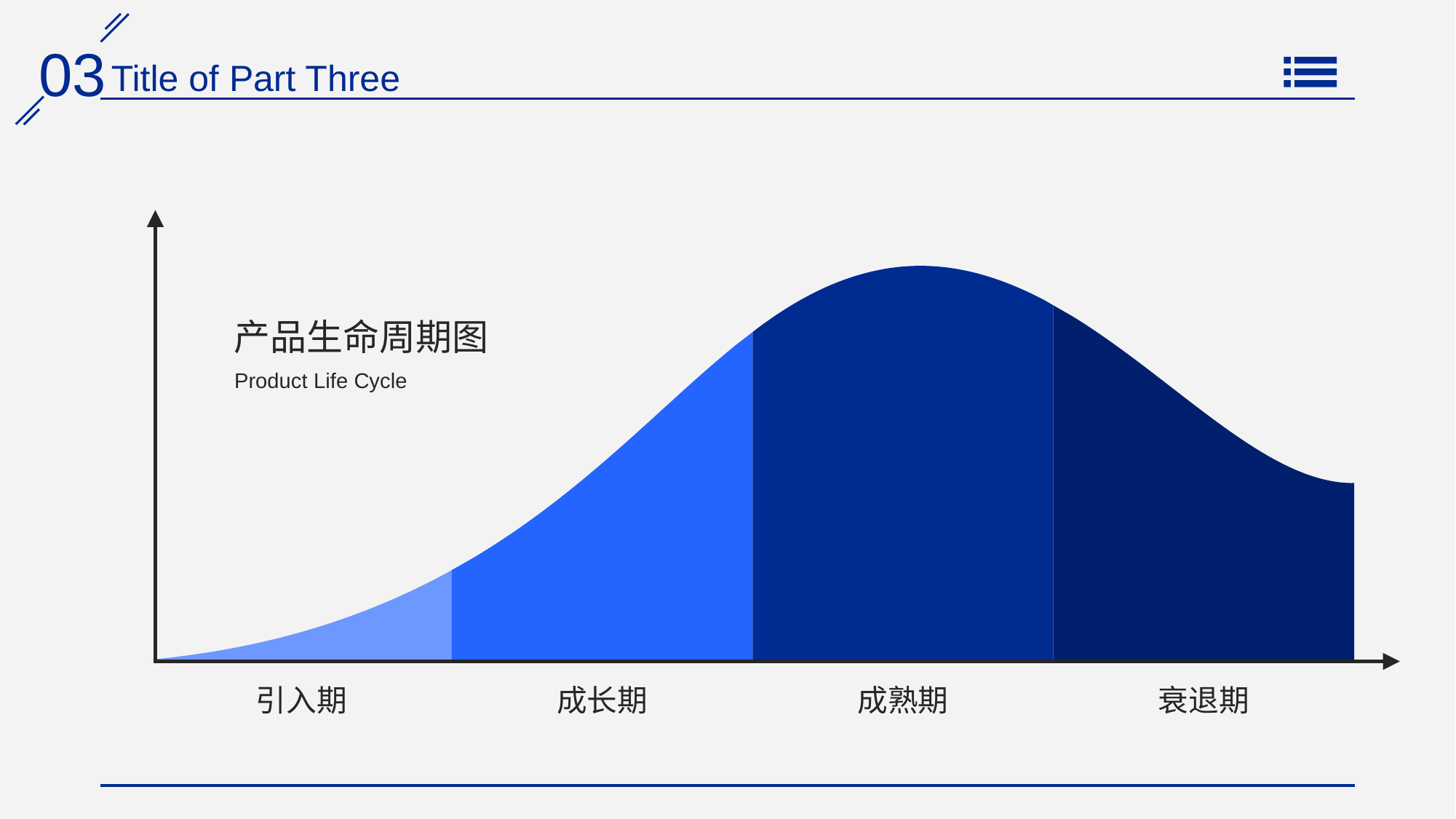

产品生命周期图

Product Life Cycle

引入期
成长期
成熟期
衰退期